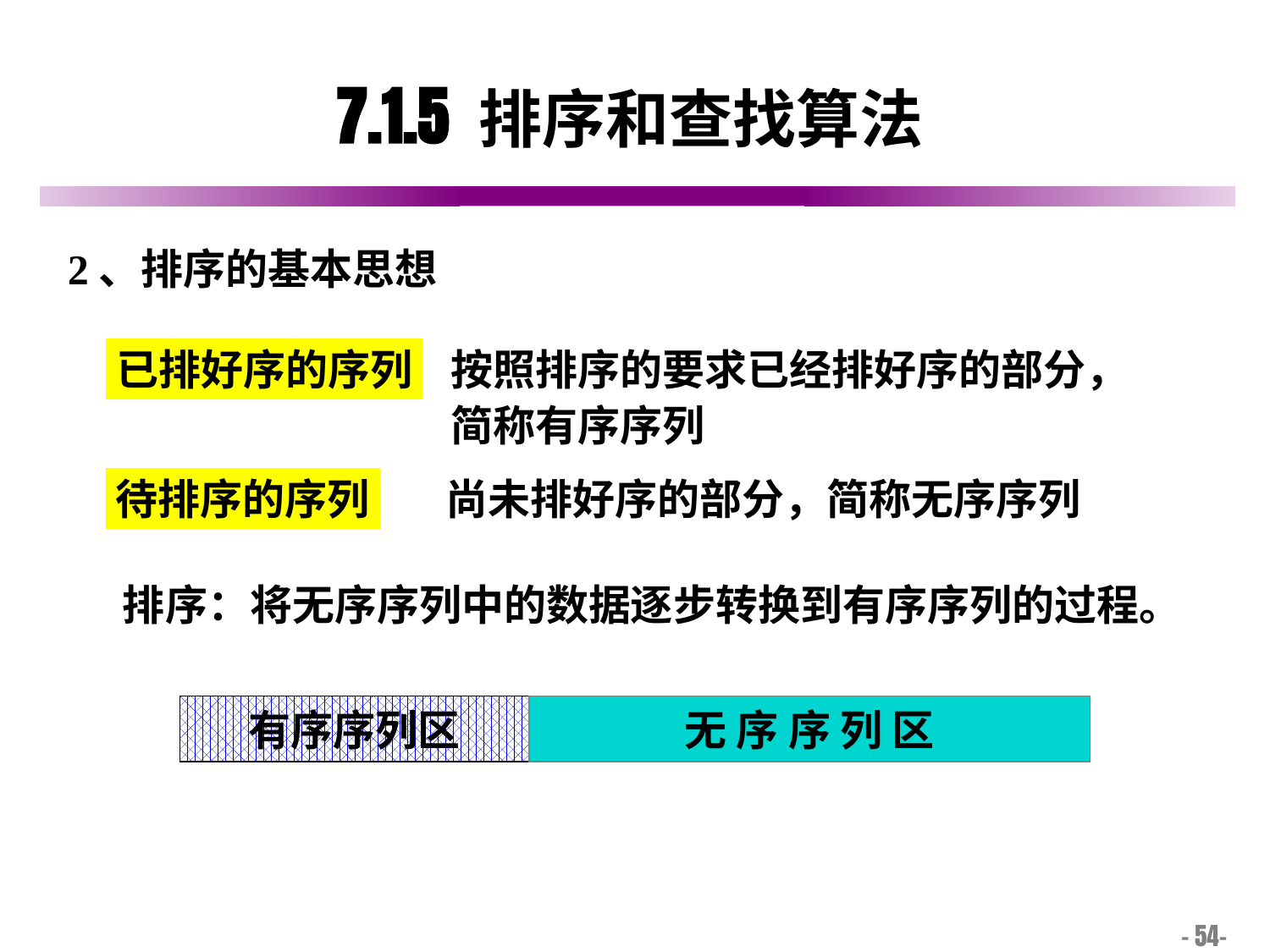

# 7.1.5 排序和查找算法
2、排序的基本思想
按照排序的要求已经排好序的部分，简称有序序列
已排好序的序列
待排序的序列
尚未排好序的部分，简称无序序列
排序：将无序序列中的数据逐步转换到有序序列的过程。
有序序列区
无 序 序 列 区
 - 54-